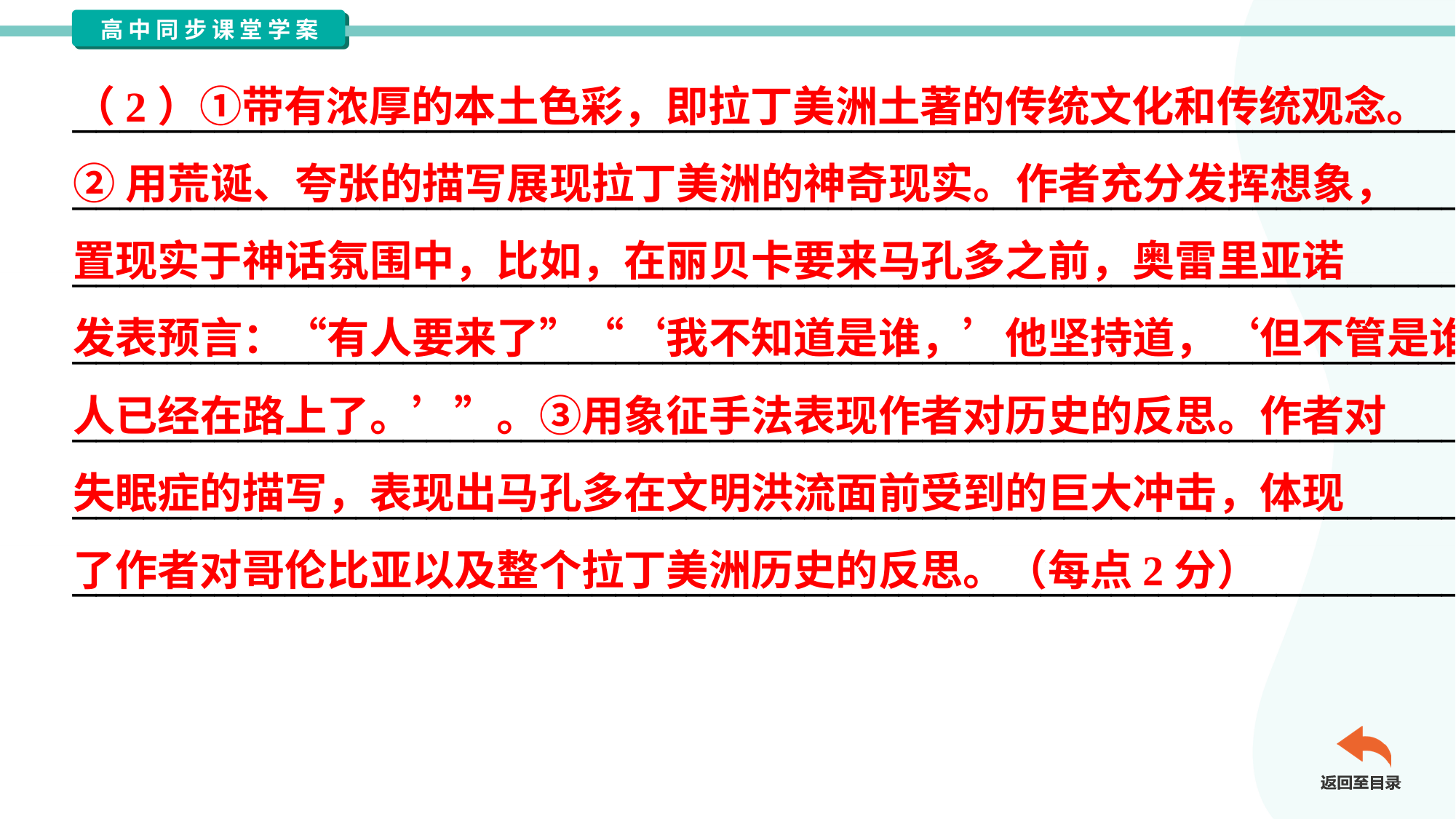

（2）①带有浓厚的本土色彩，即拉丁美洲土著的传统文化和传统观念。
②用荒诞、夸张的描写展现拉丁美洲的神奇现实。作者充分发挥想象，
置现实于神话氛围中，比如，在丽贝卡要来马孔多之前，奥雷里亚诺
发表预言：“有人要来了”“‘我不知道是谁，’他坚持道，‘但不管是谁，
人已经在路上了。’”。③用象征手法表现作者对历史的反思。作者对
失眠症的描写，表现出马孔多在文明洪流面前受到的巨大冲击，体现
了作者对哥伦比亚以及整个拉丁美洲历史的反思。（每点2分）
_____________________________________________________________
_____________________________________________________________
_____________________________________________________________
_____________________________________________________________
_____________________________________________________________
_____________________________________________________________
_____________________________________________________________